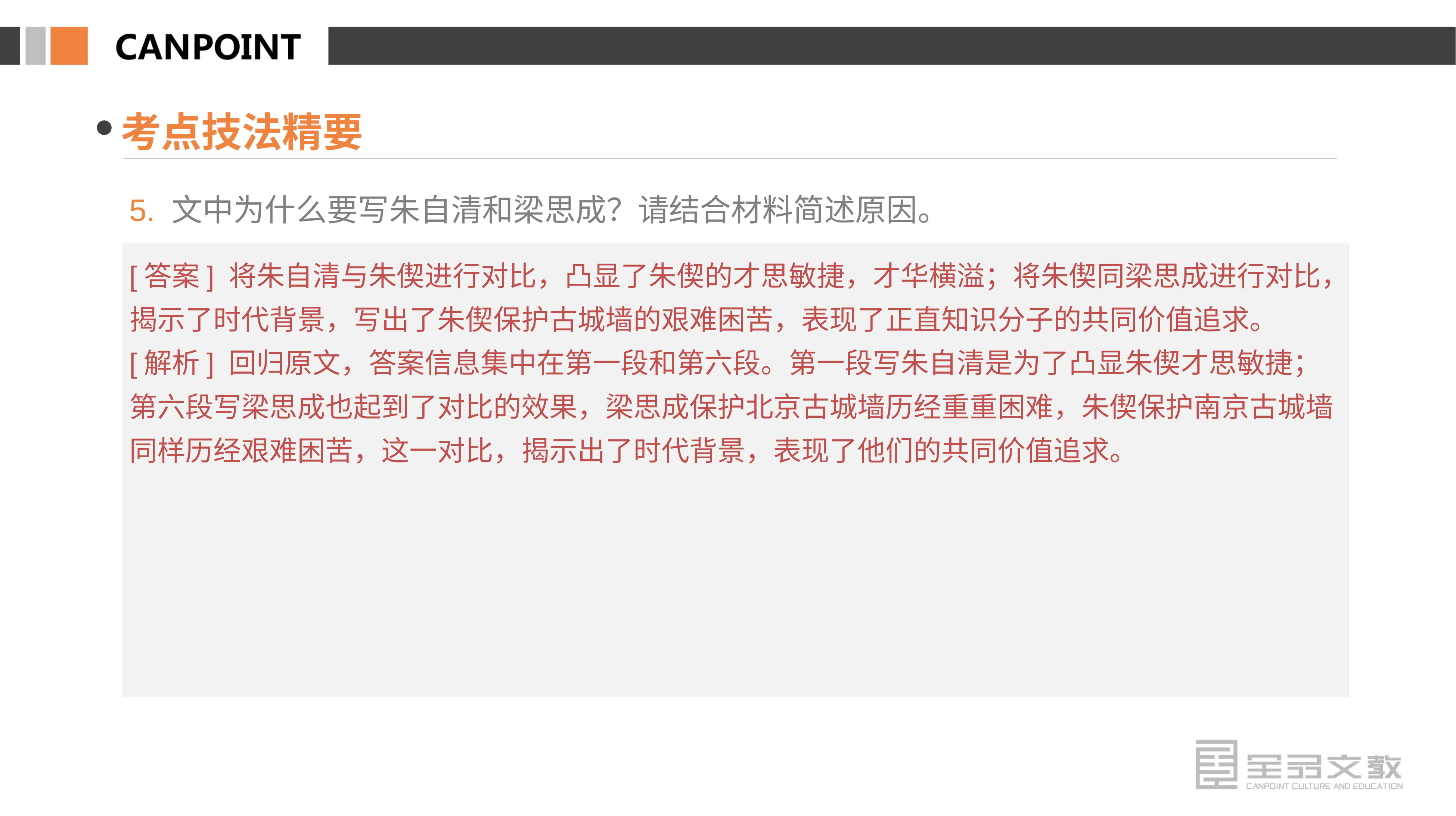

考点技法精要

5. 文中为什么要写朱自清和梁思成？请结合材料简述原因。

[答案] 将朱自清与朱偰进行对比，凸显了朱偰的才思敏捷，才华横溢；将朱偰同梁思成进行对比，揭示了时代背景，写出了朱偰保护古城墙的艰难困苦，表现了正直知识分子的共同价值追求。
[解析] 回归原文，答案信息集中在第一段和第六段。第一段写朱自清是为了凸显朱偰才思敏捷；第六段写梁思成也起到了对比的效果，梁思成保护北京古城墙历经重重困难，朱偰保护南京古城墙同样历经艰难困苦，这一对比，揭示出了时代背景，表现了他们的共同价值追求。